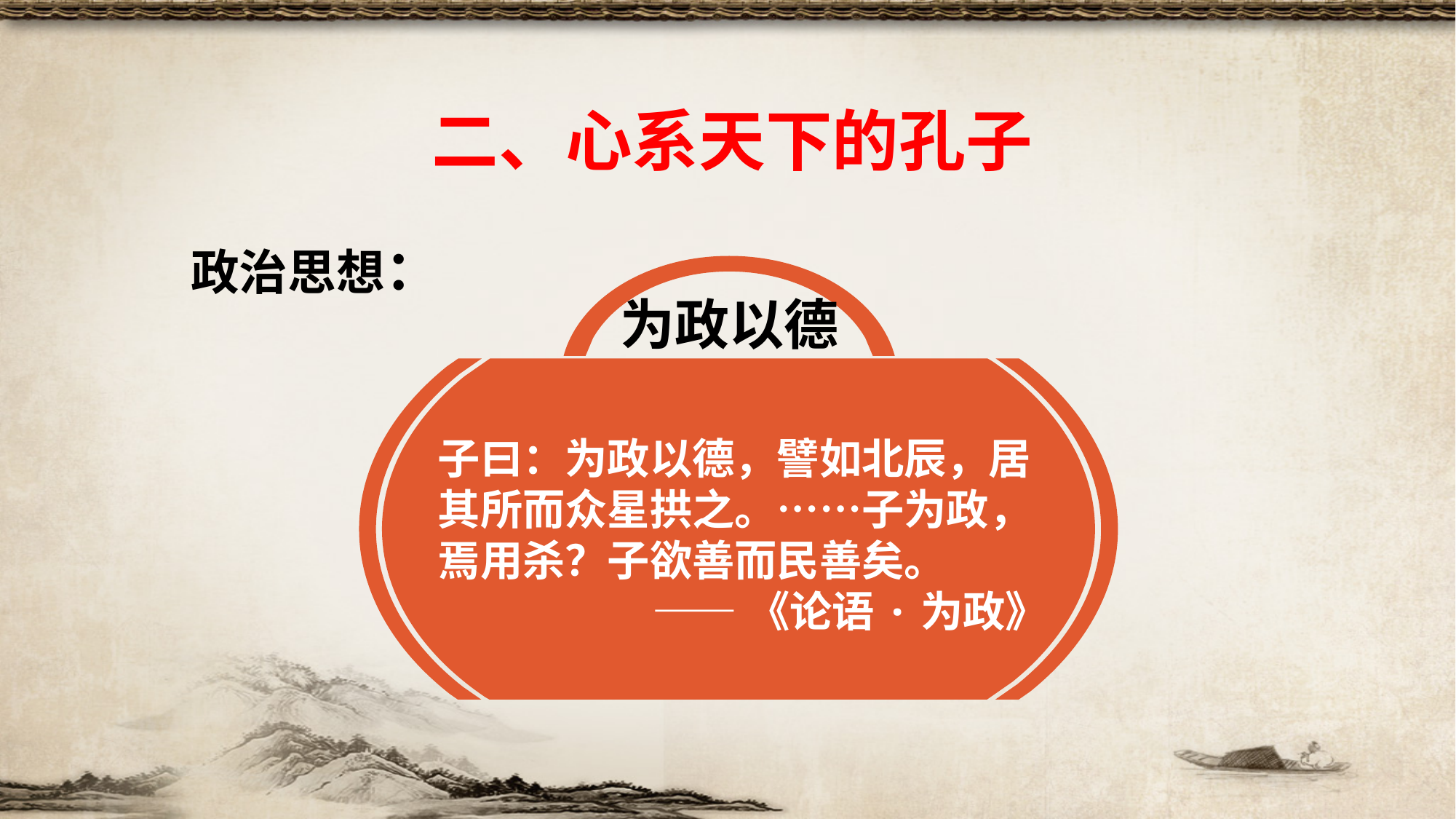

二、心系天下的孔子
政治思想：
为政以德

子曰：为政以德，譬如北辰，居其所而众星拱之。……子为政，焉用杀？子欲善而民善矣。
——《论语·为政》